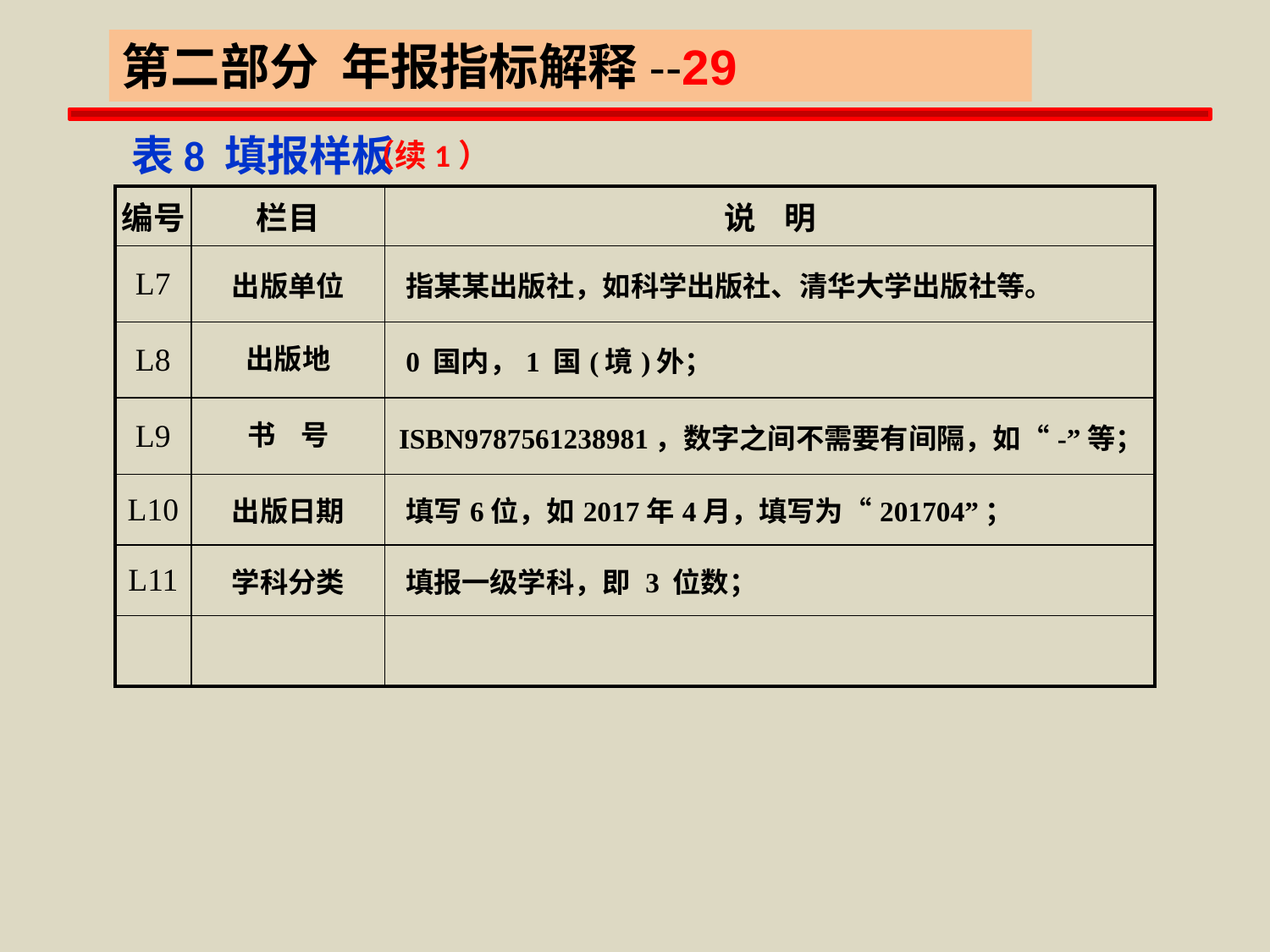

第二部分  年报指标解释--29

  表8 填报样板

（续1）
| 编号 | 栏目 | 说 明 |
| --- | --- | --- |
| L7 | 出版单位 | 指某某出版社，如科学出版社、清华大学出版社等。 |
| L8 | 出版地 | 0 国内，1 国(境)外； |
| L9 | 书 号 | ISBN9787561238981，数字之间不需要有间隔，如“-”等； |
| L10 | 出版日期 | 填写6位，如2017年4月，填写为“201704”； |
| L11 | 学科分类 | 填报一级学科，即 3 位数； |
|  |  |  |